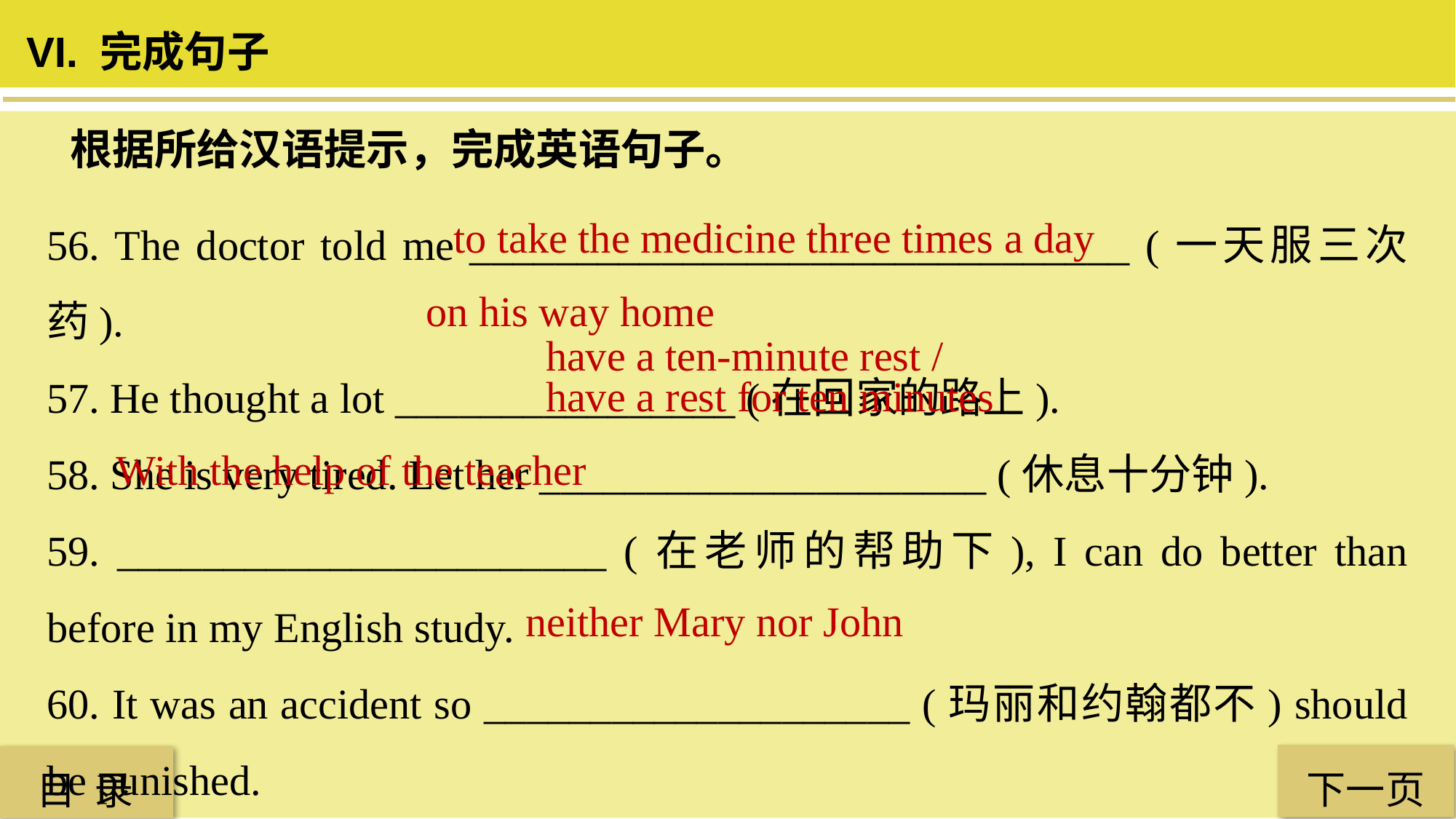

VI. 完成句子
根据所给汉语提示，完成英语句子。
56. The doctor told me _______________________________ (一天服三次药).
57. He thought a lot ________________ (在回家的路上).
58. She is very tired. Let her _____________________ (休息十分钟).
59. _______________________ (在老师的帮助下), I can do better than before in my English study.
60. It was an accident so ____________________ (玛丽和约翰都不) should be punished.
to take the medicine three times a day
on his way home
have a ten-minute rest /
have a rest for ten minutes
With the help of the teacher
neither Mary nor John